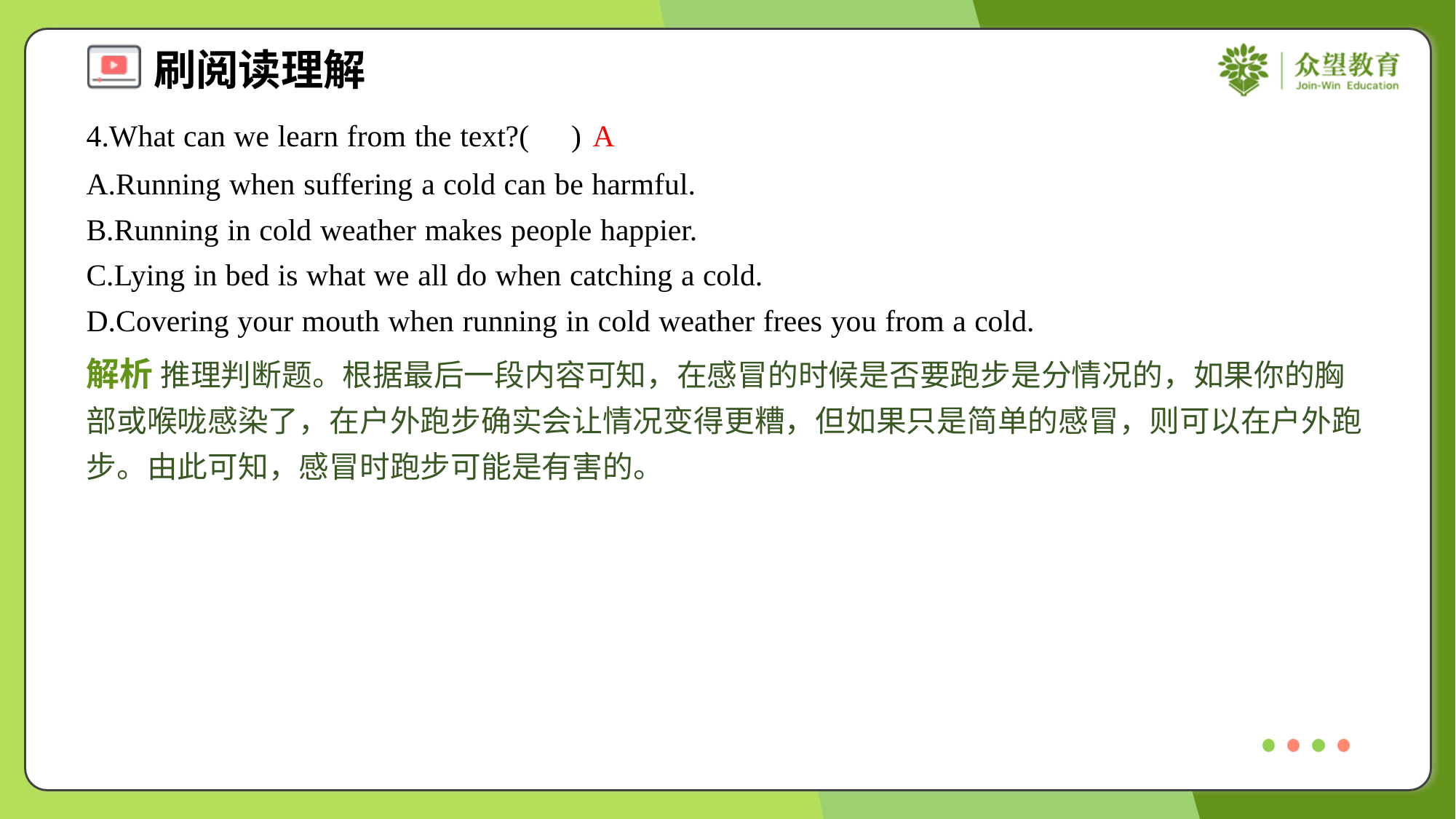

4.What can we learn from the text?(     )
A
A.Running when suffering a cold can be harmful.
B.Running in cold weather makes people happier.
C.Lying in bed is what we all do when catching a cold.
D.Covering your mouth when running in cold weather frees you from a cold.
解析 推理判断题。根据最后一段内容可知，在感冒的时候是否要跑步是分情况的，如果你的胸部或喉咙感染了，在户外跑步确实会让情况变得更糟，但如果只是简单的感冒，则可以在户外跑步。由此可知，感冒时跑步可能是有害的。